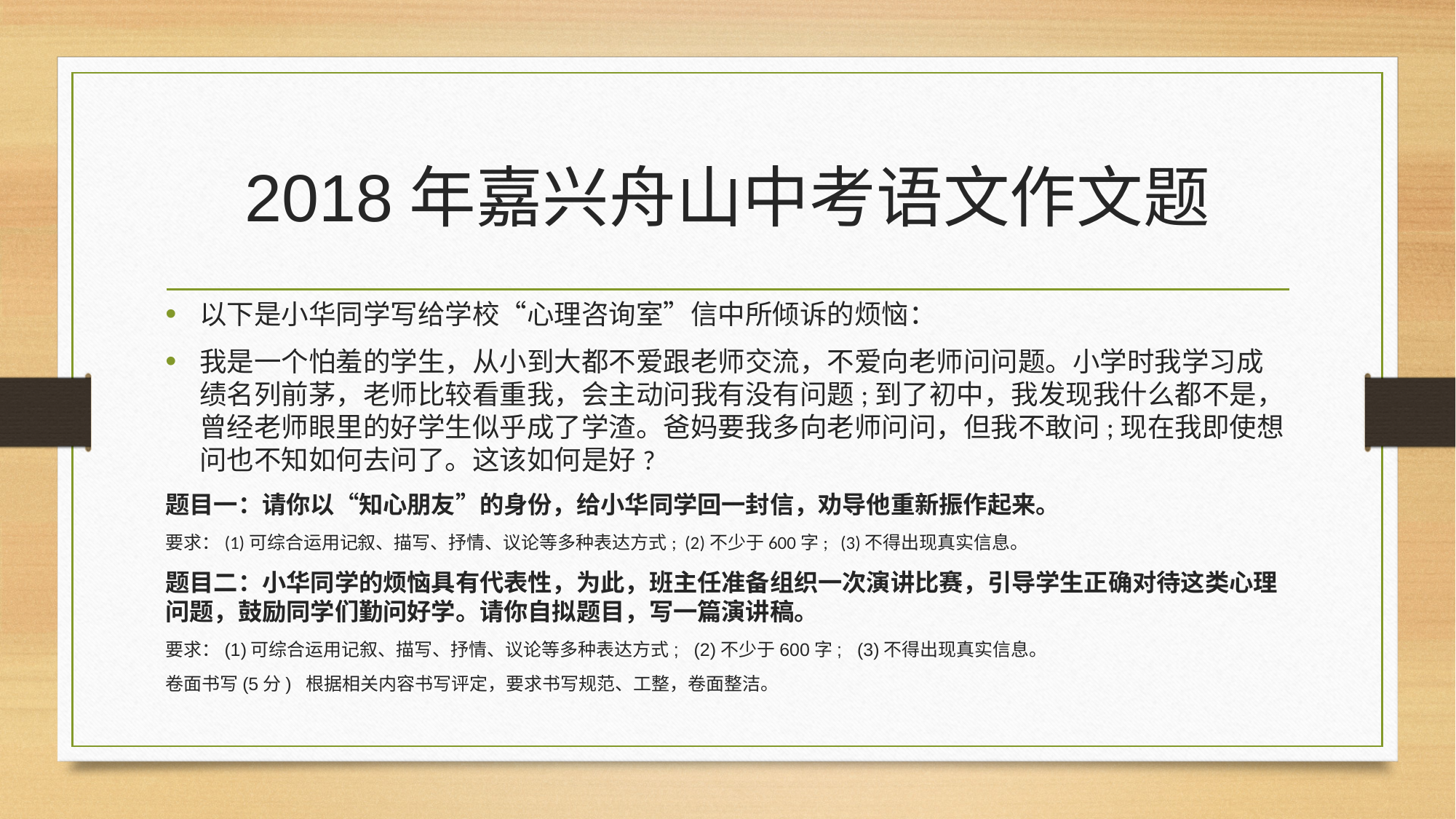

# 2018年嘉兴舟山中考语文作文题
以下是小华同学写给学校“心理咨询室”信中所倾诉的烦恼：
我是一个怕羞的学生，从小到大都不爱跟老师交流，不爱向老师问问题。小学时我学习成绩名列前茅，老师比较看重我，会主动问我有没有问题;到了初中，我发现我什么都不是，曾经老师眼里的好学生似乎成了学渣。爸妈要我多向老师问问，但我不敢问;现在我即使想问也不知如何去问了。这该如何是好?
题目一：请你以“知心朋友”的身份，给小华同学回一封信，劝导他重新振作起来。
要求：(1)可综合运用记叙、描写、抒情、议论等多种表达方式;  (2)不少于600字;   (3)不得出现真实信息。
题目二：小华同学的烦恼具有代表性，为此，班主任准备组织一次演讲比赛，引导学生正确对待这类心理问题，鼓励同学们勤问好学。请你自拟题目，写一篇演讲稿。
要求：(1)可综合运用记叙、描写、抒情、议论等多种表达方式;   (2)不少于600字;   (3)不得出现真实信息。
卷面书写(5分)  根据相关内容书写评定，要求书写规范、工整，卷面整洁。